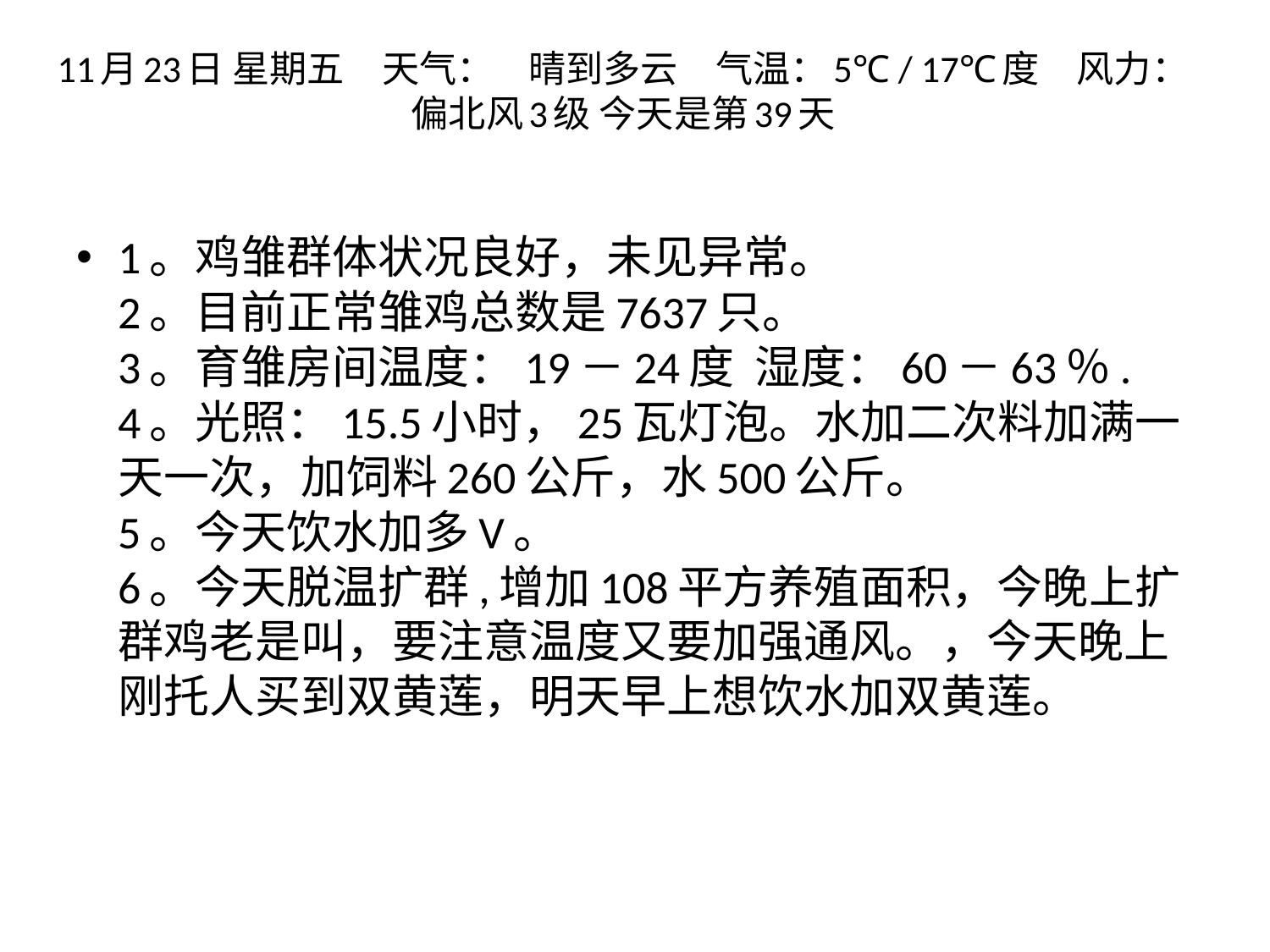

# 11月23日 星期五　天气：    晴到多云　气温：5℃ / 17℃度　风力：偏北风3级 今天是第39天
1。鸡雏群体状况良好，未见异常。
2。目前正常雏鸡总数是7637只。
3。育雏房间温度：19－24度  湿度：60－63％.
4。光照：15.5小时，25瓦灯泡。水加二次料加满一天一次，加饲料260公斤，水500公斤。
5。今天饮水加多V。
6。今天脱温扩群,增加108平方养殖面积，今晚上扩群鸡老是叫，要注意温度又要加强通风。，今天晚上刚托人买到双黄莲，明天早上想饮水加双黄莲。